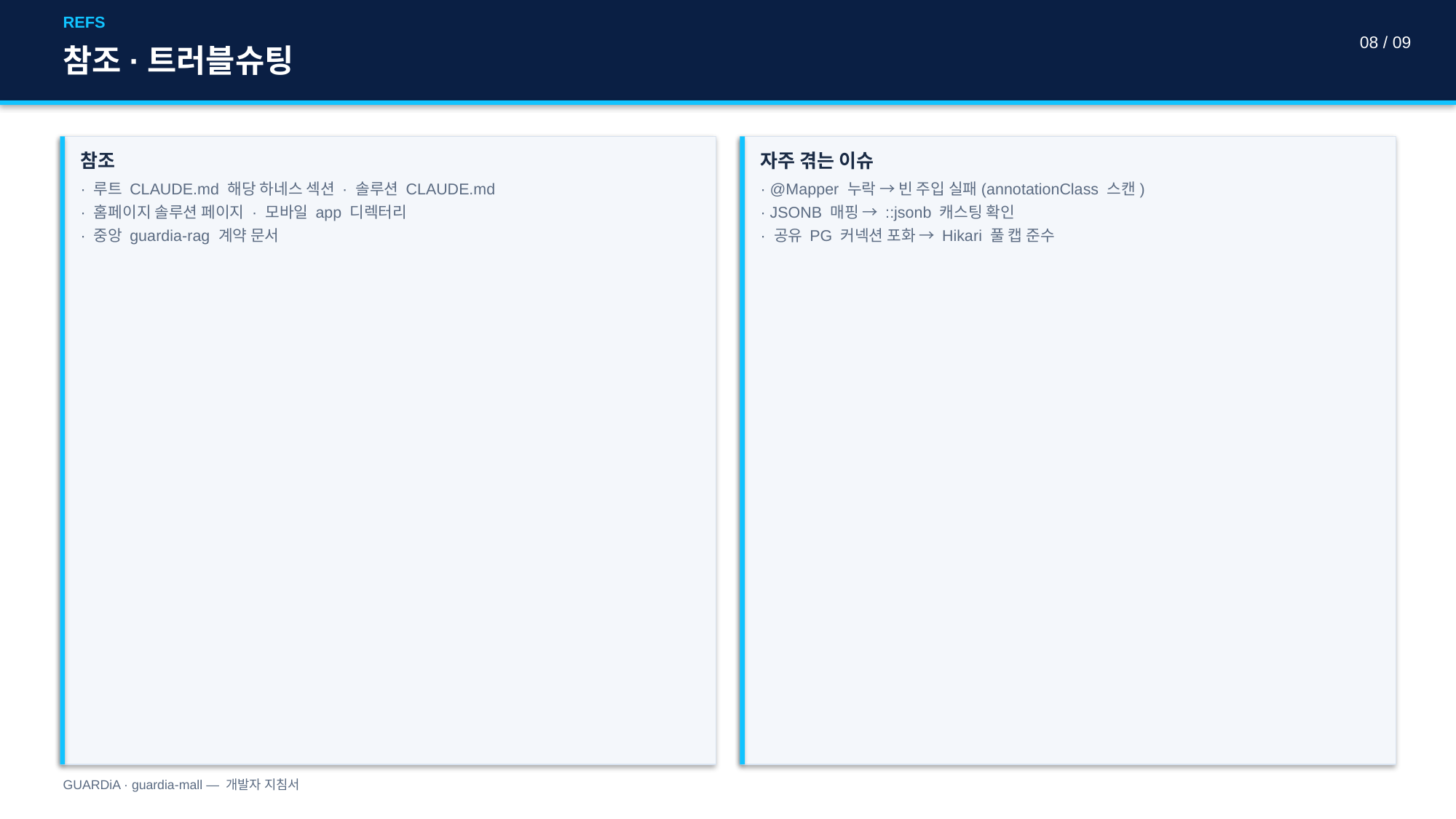

REFS
08 / 09
참조·트러블슈팅

참조
· 루트 CLAUDE.md 해당 하네스 섹션 · 솔루션 CLAUDE.md
· 홈페이지 솔루션 페이지 · 모바일 app 디렉터리
· 중앙 guardia-rag 계약 문서
자주 겪는 이슈
· @Mapper 누락 → 빈 주입 실패(annotationClass 스캔)
· JSONB 매핑 → ::jsonb 캐스팅 확인
· 공유 PG 커넥션 포화 → Hikari 풀 캡 준수
GUARDiA · guardia-mall — 개발자 지침서